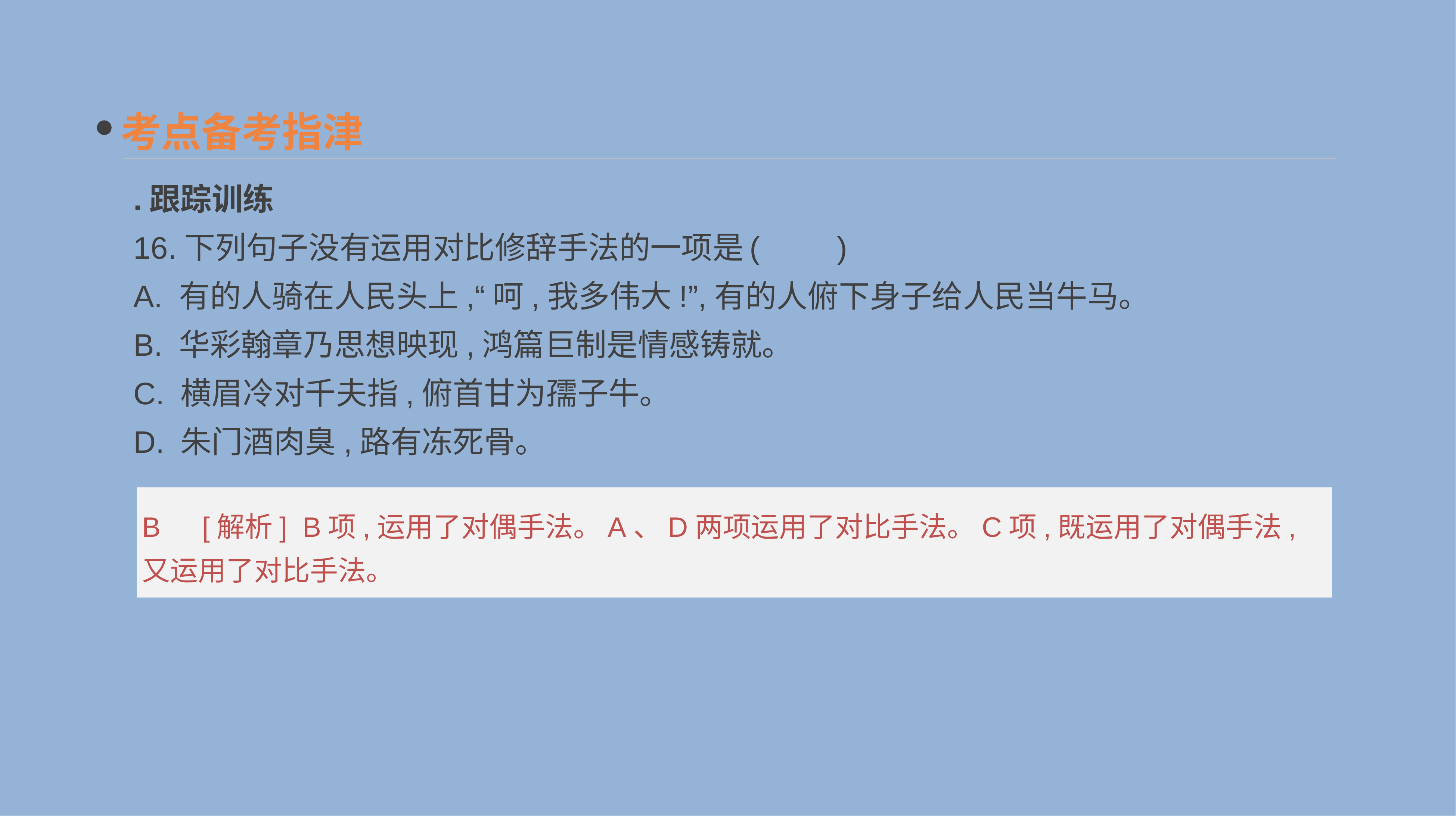

考点备考指津

.跟踪训练
16.下列句子没有运用对比修辞手法的一项是	(　　)
A. 有的人骑在人民头上,“呵,我多伟大!”,有的人俯下身子给人民当牛马。
B. 华彩翰章乃思想映现,鸿篇巨制是情感铸就。
C. 横眉冷对千夫指,俯首甘为孺子牛。
D. 朱门酒肉臭,路有冻死骨。

B　[解析]  B项,运用了对偶手法。A、D两项运用了对比手法。C项,既运用了对偶手法,又运用了对比手法。